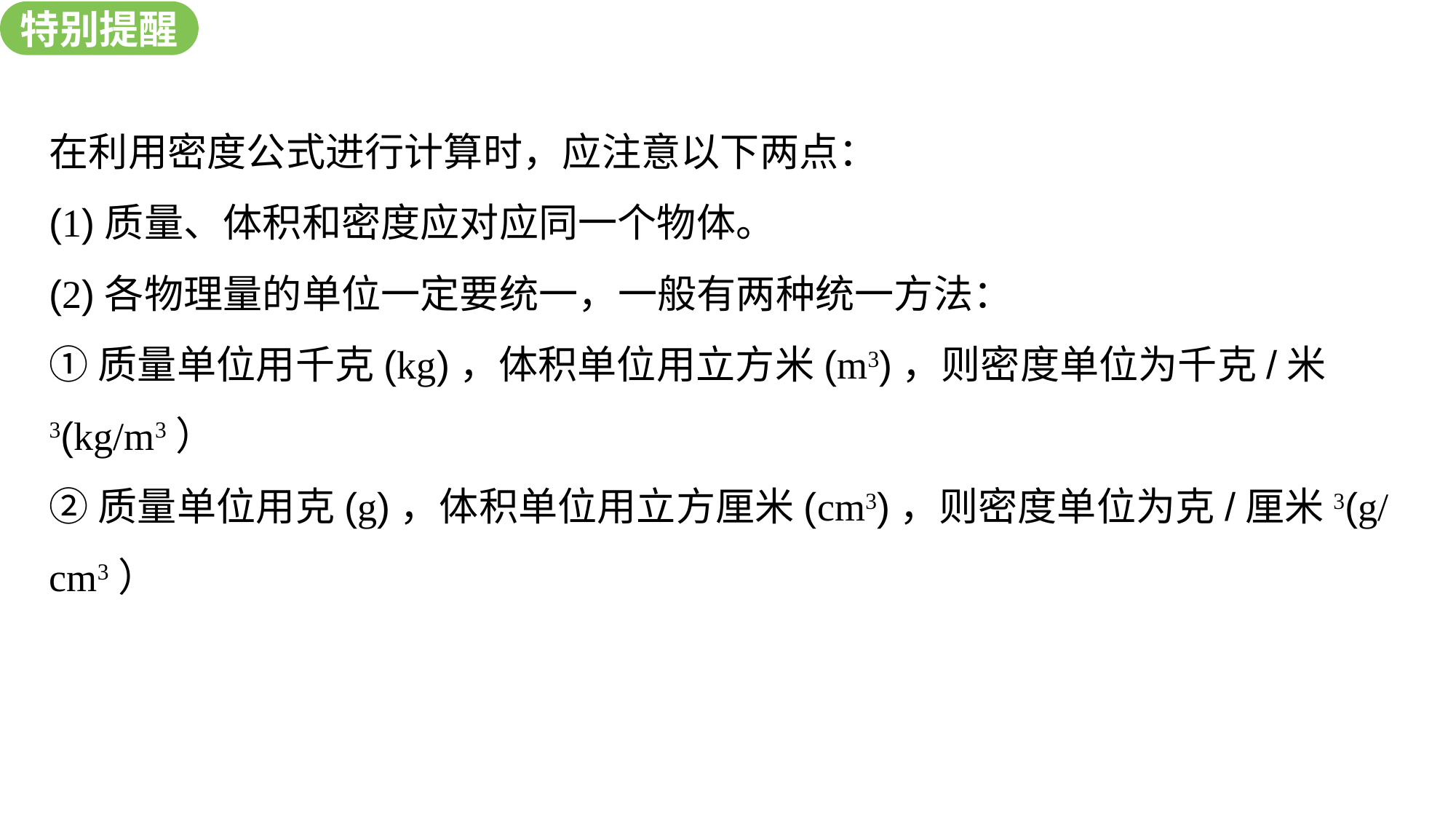

特别提醒
新知探究
在利用密度公式进行计算时，应注意以下两点：
(1)质量、体积和密度应对应同一个物体。
(2)各物理量的单位一定要统一，一般有两种统一方法：
①质量单位用千克(kg)，体积单位用立方米(m3)，则密度单位为千克/米3(kg/m3）
②质量单位用克(g)，体积单位用立方厘米(cm3)，则密度单位为克/厘米3(g/cm3）